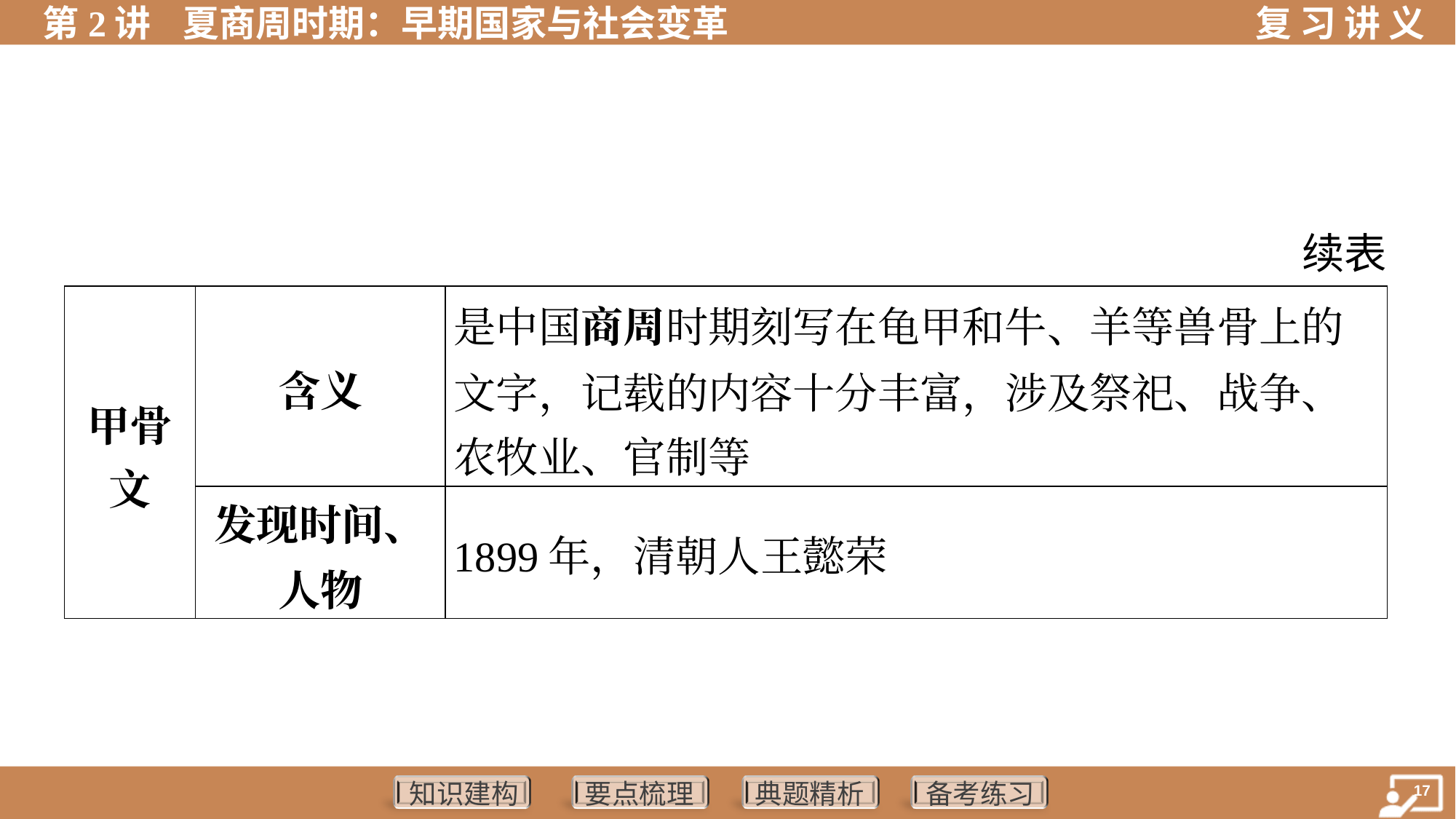

续表
| 甲骨 文 | 含义 | 是中国商周时期刻写在龟甲和牛、羊等兽骨上的 文字，记载的内容十分丰富，涉及祭祀、战争、 农牧业、官制等 |
| --- | --- | --- |
|  | 发现时间、 人物 | 1899年，清朝人王懿荣 |